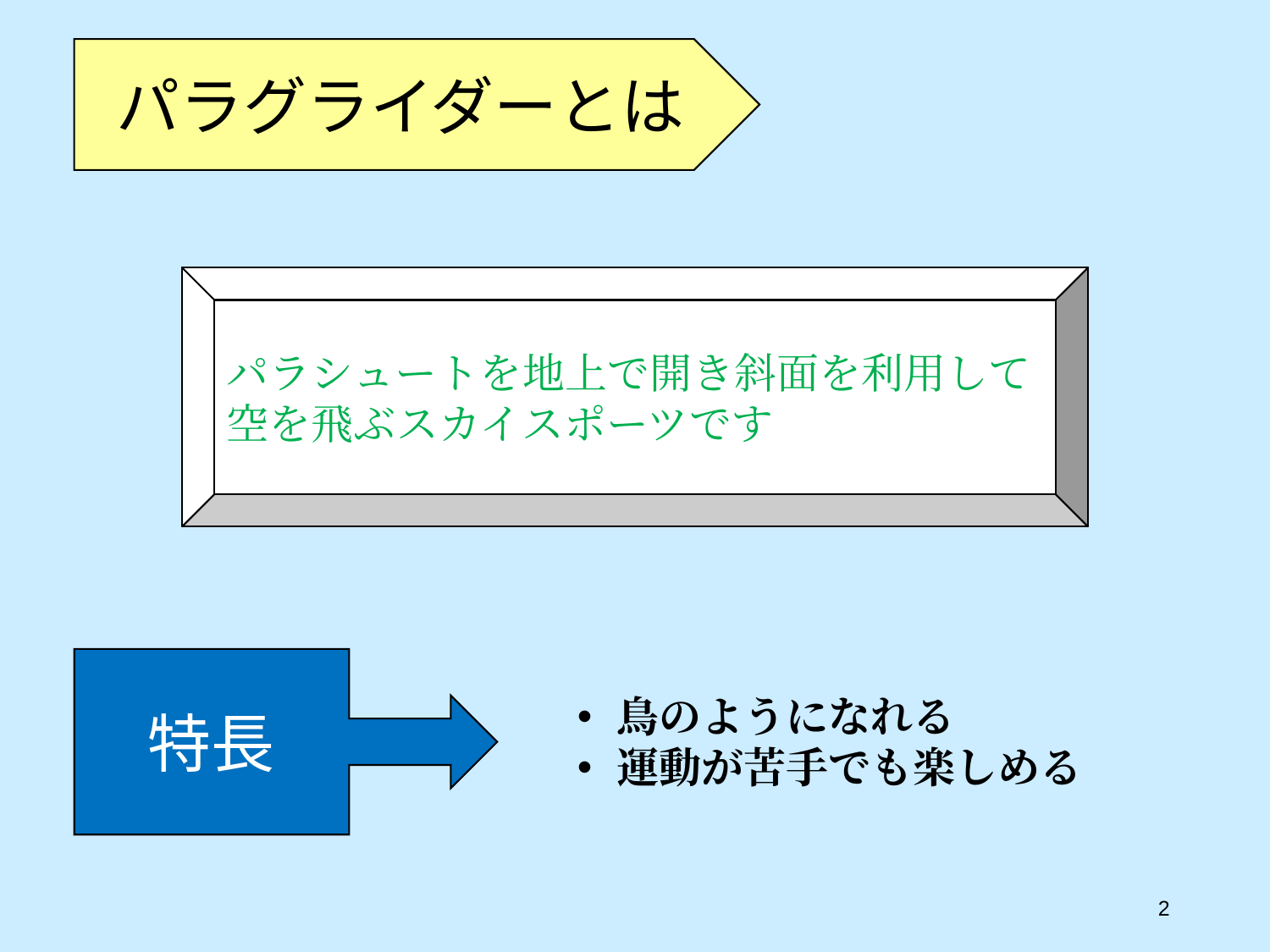

パラグライダーとは
パラシュートを地上で開き斜面を利用して空を飛ぶスカイスポーツです
特長
鳥のようになれる
運動が苦手でも楽しめる
2